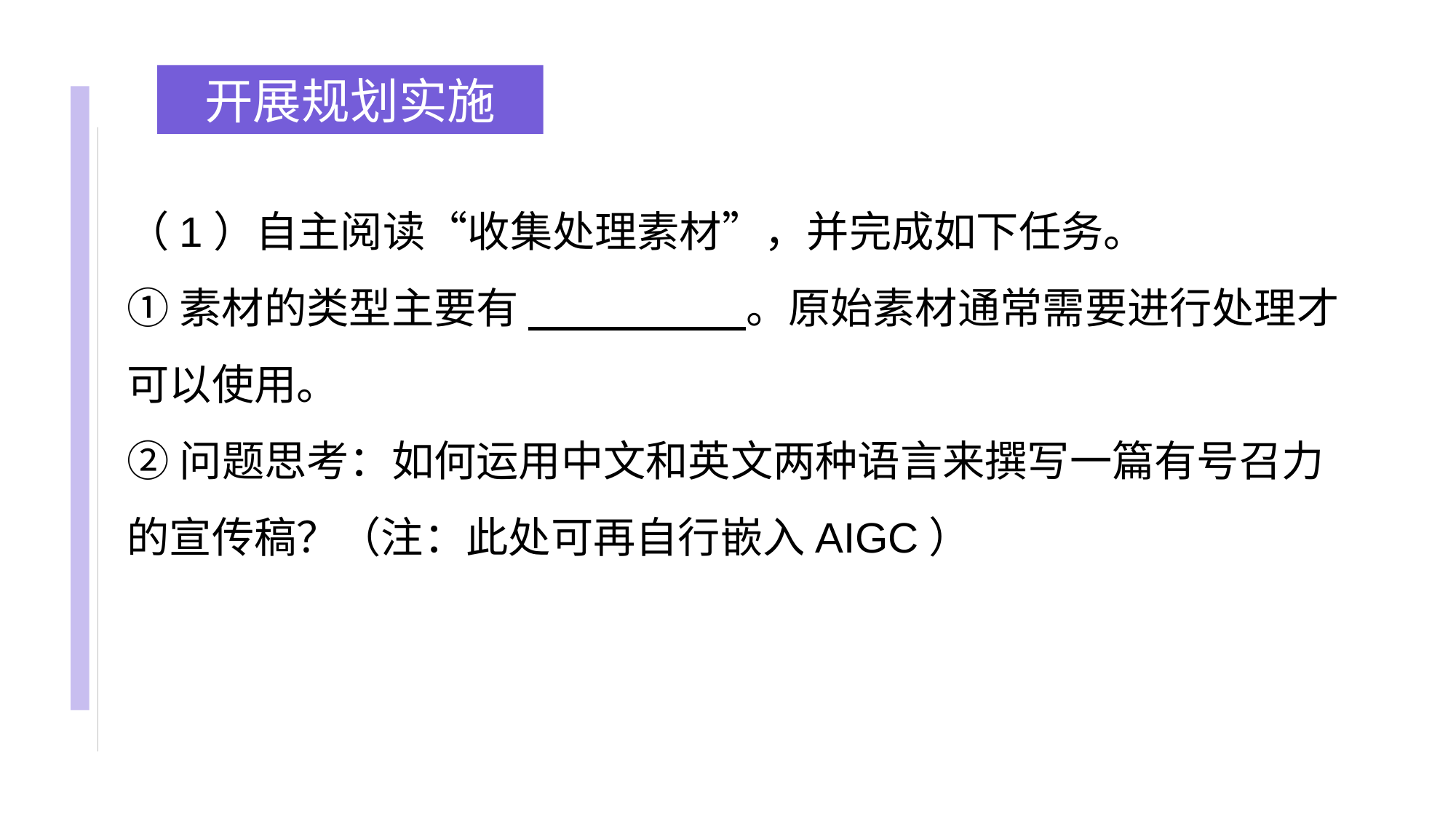

开展规划实施

（1）自主阅读“收集处理素材”，并完成如下任务。
①素材的类型主要有                        。原始素材通常需要进行处理才可以使用。
②问题思考：如何运用中文和英文两种语言来撰写一篇有号召力的宣传稿？（注：此处可再自行嵌入AIGC）